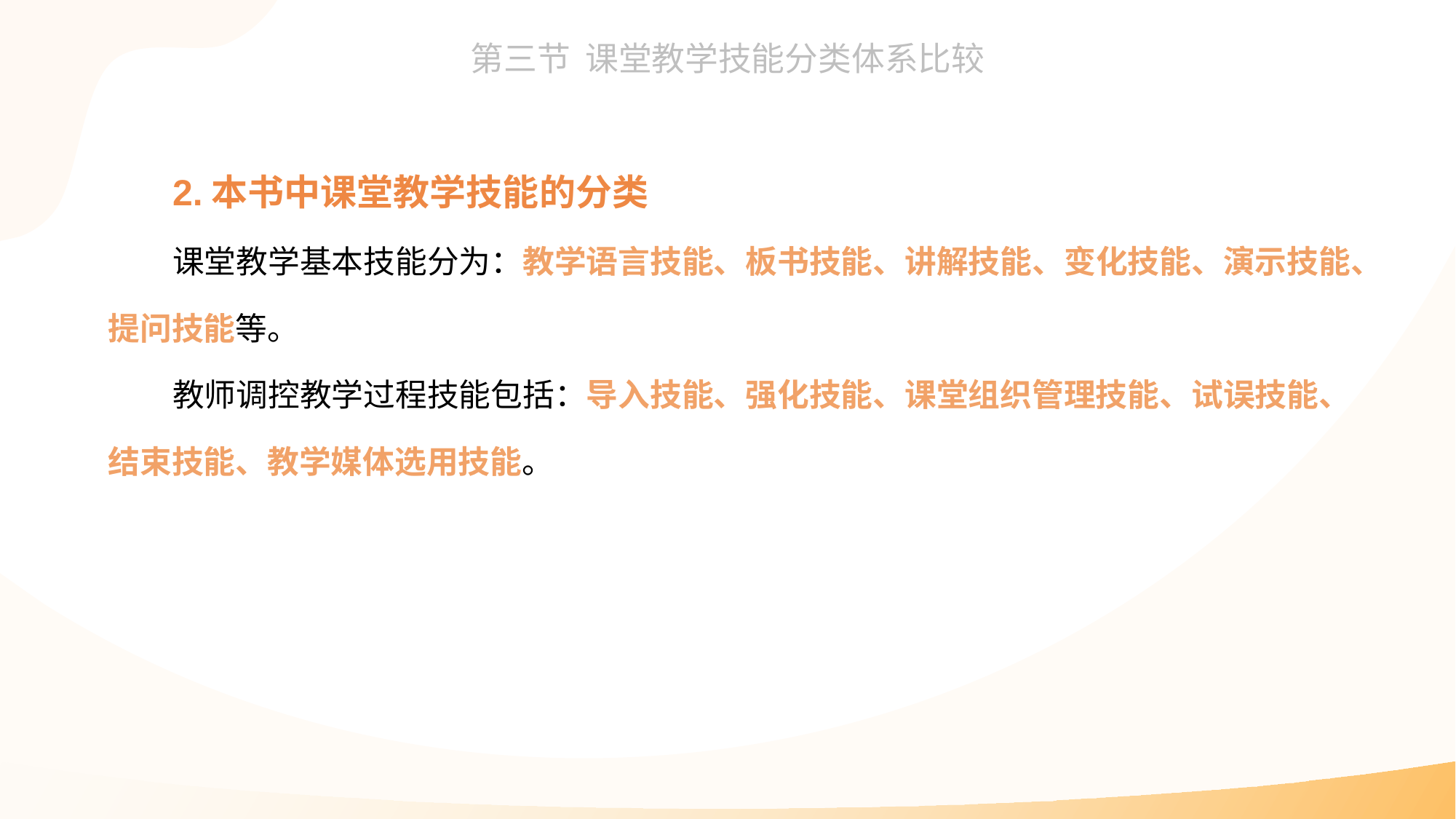

2.本书中课堂教学技能的分类
课堂教学基本技能分为：教学语言技能、板书技能、讲解技能、变化技能、演示技能、提问技能等。
教师调控教学过程技能包括：导入技能、强化技能、课堂组织管理技能、试误技能、结束技能、教学媒体选用技能。